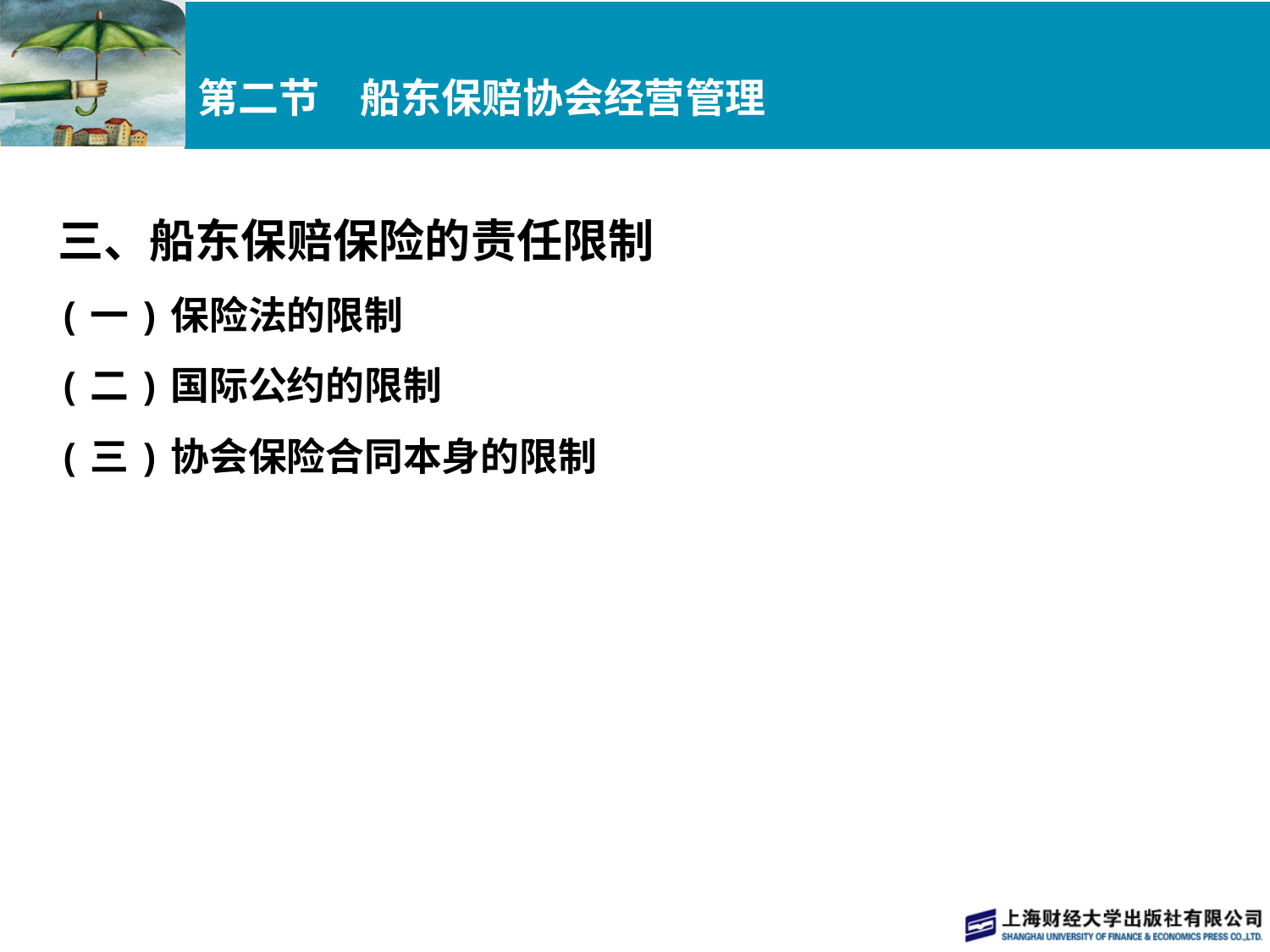

# 第二节　船东保赔协会经营管理
三、船东保赔保险的责任限制
(一)保险法的限制
(二)国际公约的限制
(三)协会保险合同本身的限制